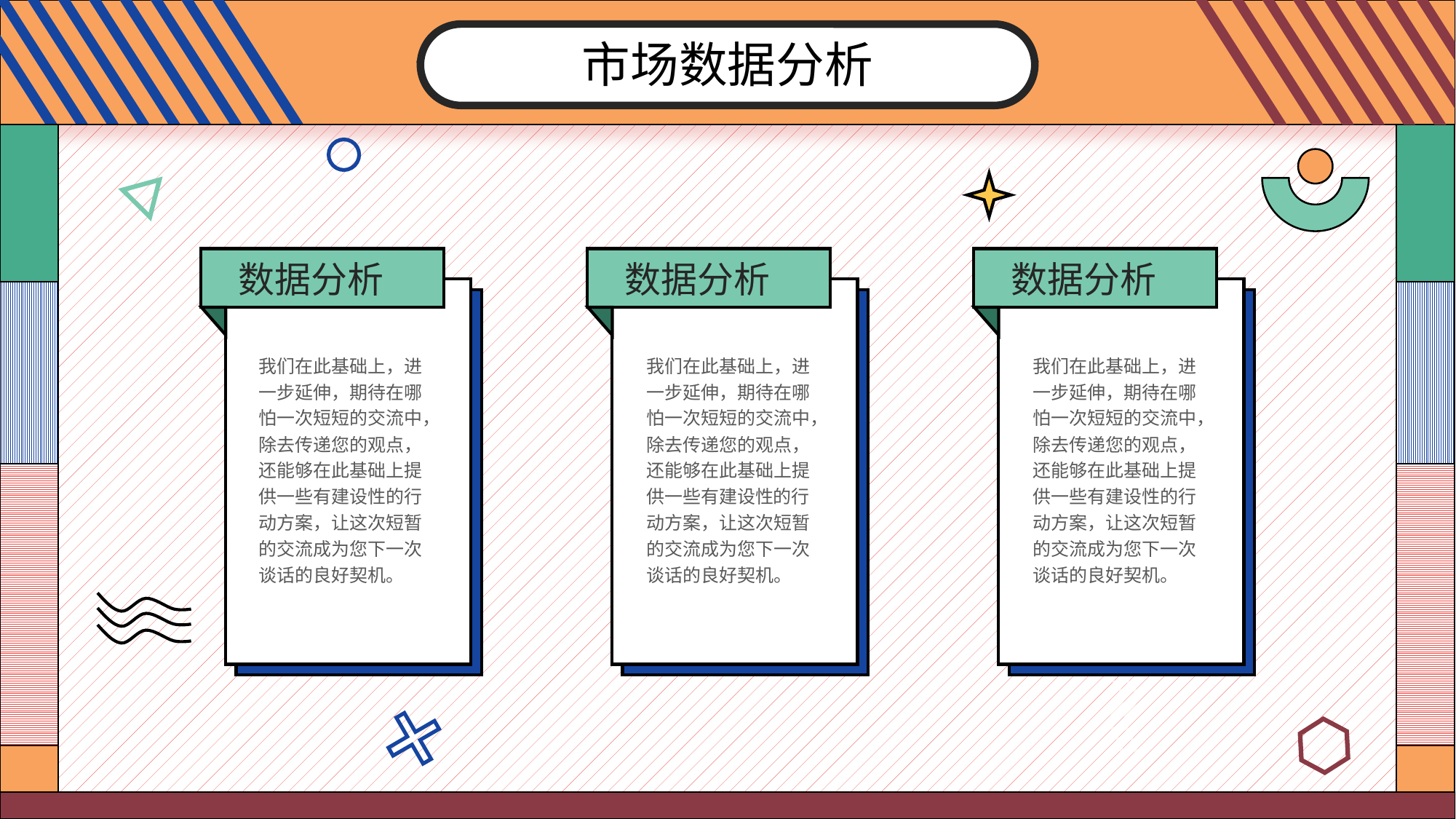

市场数据分析

数据分析
数据分析
数据分析

我们在此基础上，进一步延伸，期待在哪怕一次短短的交流中，除去传递您的观点，还能够在此基础上提供一些有建设性的行动方案，让这次短暂的交流成为您下一次谈话的良好契机。
我们在此基础上，进一步延伸，期待在哪怕一次短短的交流中，除去传递您的观点，还能够在此基础上提供一些有建设性的行动方案，让这次短暂的交流成为您下一次谈话的良好契机。
我们在此基础上，进一步延伸，期待在哪怕一次短短的交流中，除去传递您的观点，还能够在此基础上提供一些有建设性的行动方案，让这次短暂的交流成为您下一次谈话的良好契机。